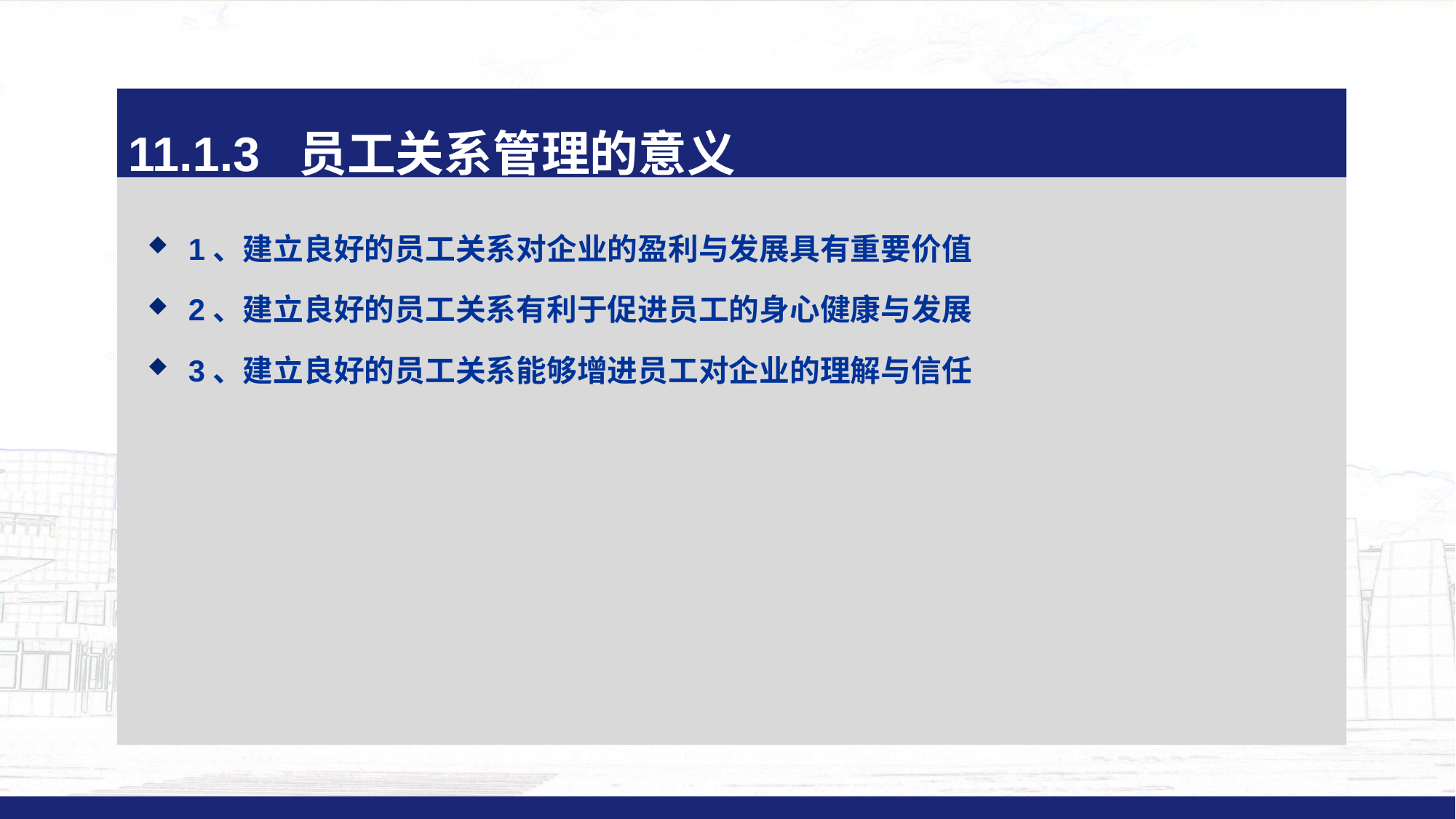

11.1.3  员工关系管理的意义

1、建立良好的员工关系对企业的盈利与发展具有重要价值
2、建立良好的员工关系有利于促进员工的身心健康与发展
3、建立良好的员工关系能够增进员工对企业的理解与信任